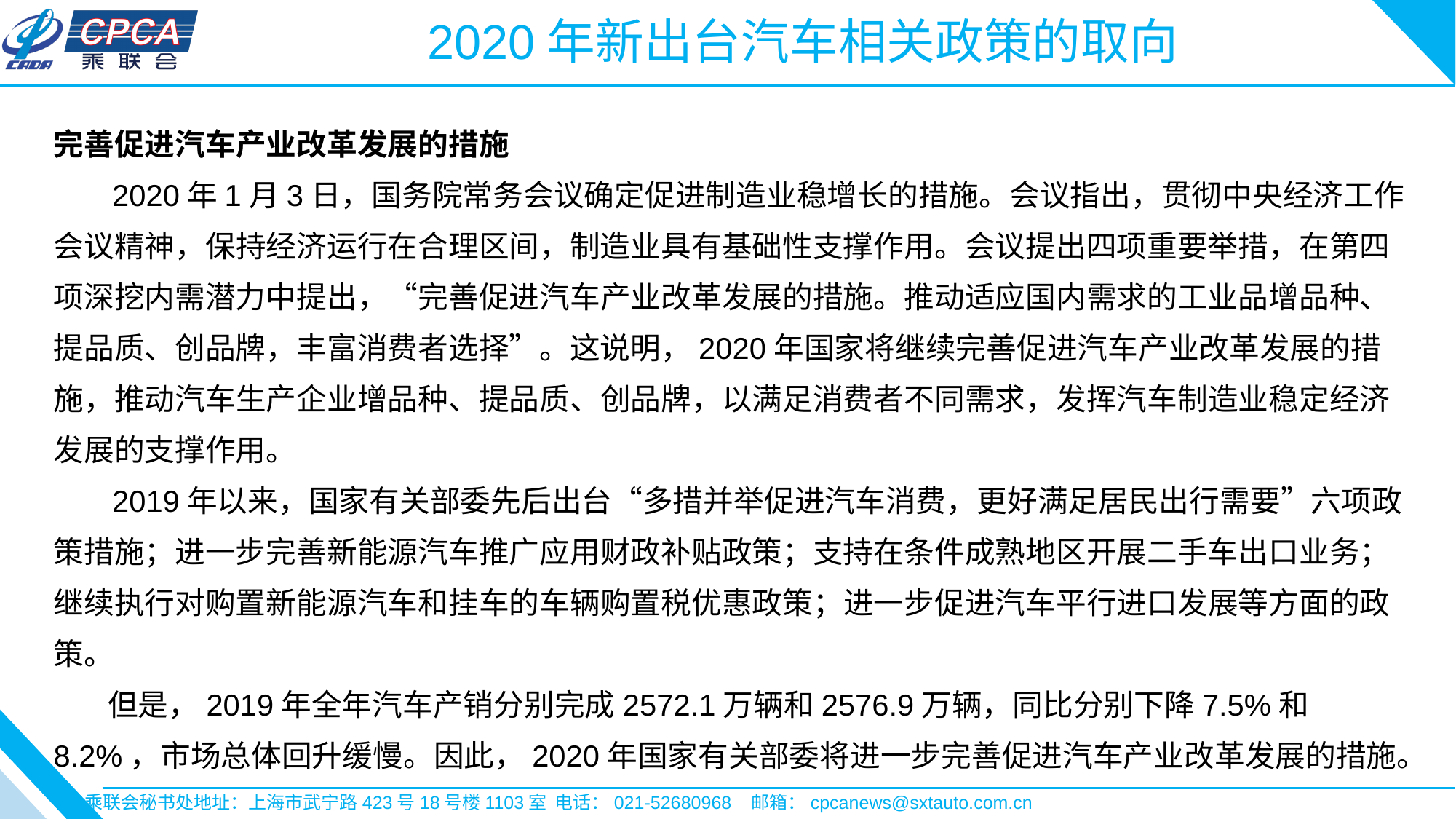

2020年新出台汽车相关政策的取向
完善促进汽车产业改革发展的措施
       2020年1月3日，国务院常务会议确定促进制造业稳增长的措施。会议指出，贯彻中央经济工作会议精神，保持经济运行在合理区间，制造业具有基础性支撑作用。会议提出四项重要举措，在第四项深挖内需潜力中提出，“完善促进汽车产业改革发展的措施。推动适应国内需求的工业品增品种、提品质、创品牌，丰富消费者选择”。这说明，2020年国家将继续完善促进汽车产业改革发展的措施，推动汽车生产企业增品种、提品质、创品牌，以满足消费者不同需求，发挥汽车制造业稳定经济发展的支撑作用。
       2019年以来，国家有关部委先后出台“多措并举促进汽车消费，更好满足居民出行需要”六项政策措施；进一步完善新能源汽车推广应用财政补贴政策；支持在条件成熟地区开展二手车出口业务；继续执行对购置新能源汽车和挂车的车辆购置税优惠政策；进一步促进汽车平行进口发展等方面的政策。
       但是，2019年全年汽车产销分别完成2572.1万辆和2576.9万辆，同比分别下降7.5%和8.2%，市场总体回升缓慢。因此，2020年国家有关部委将进一步完善促进汽车产业改革发展的措施。